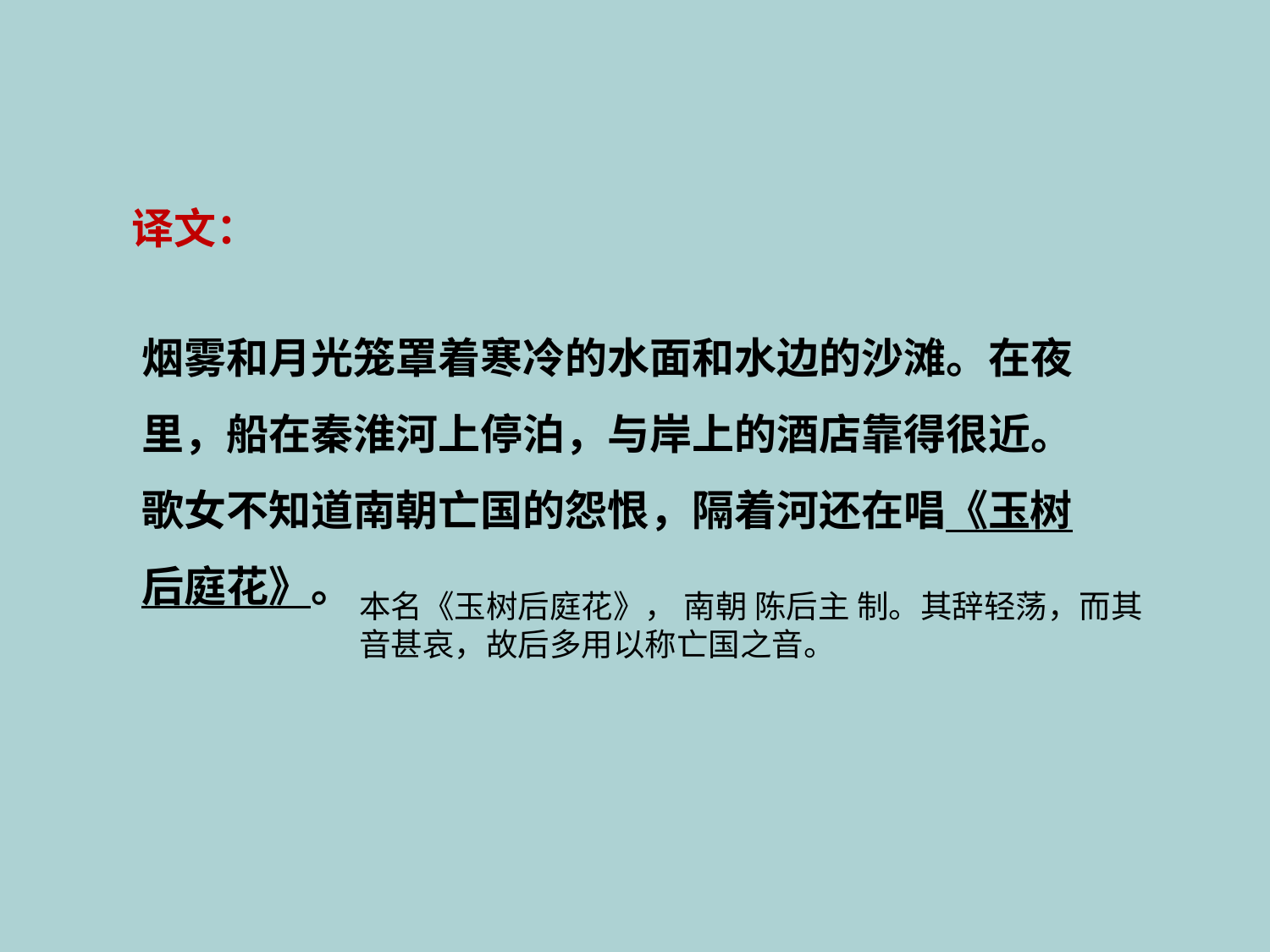

译文：
烟雾和月光笼罩着寒冷的水面和水边的沙滩。在夜
里，船在秦淮河上停泊，与岸上的酒店靠得很近。
歌女不知道南朝亡国的怨恨，隔着河还在唱《玉树
后庭花》。
本名《玉树后庭花》， 南朝 陈后主 制。其辞轻荡，而其音甚哀，故后多用以称亡国之音。